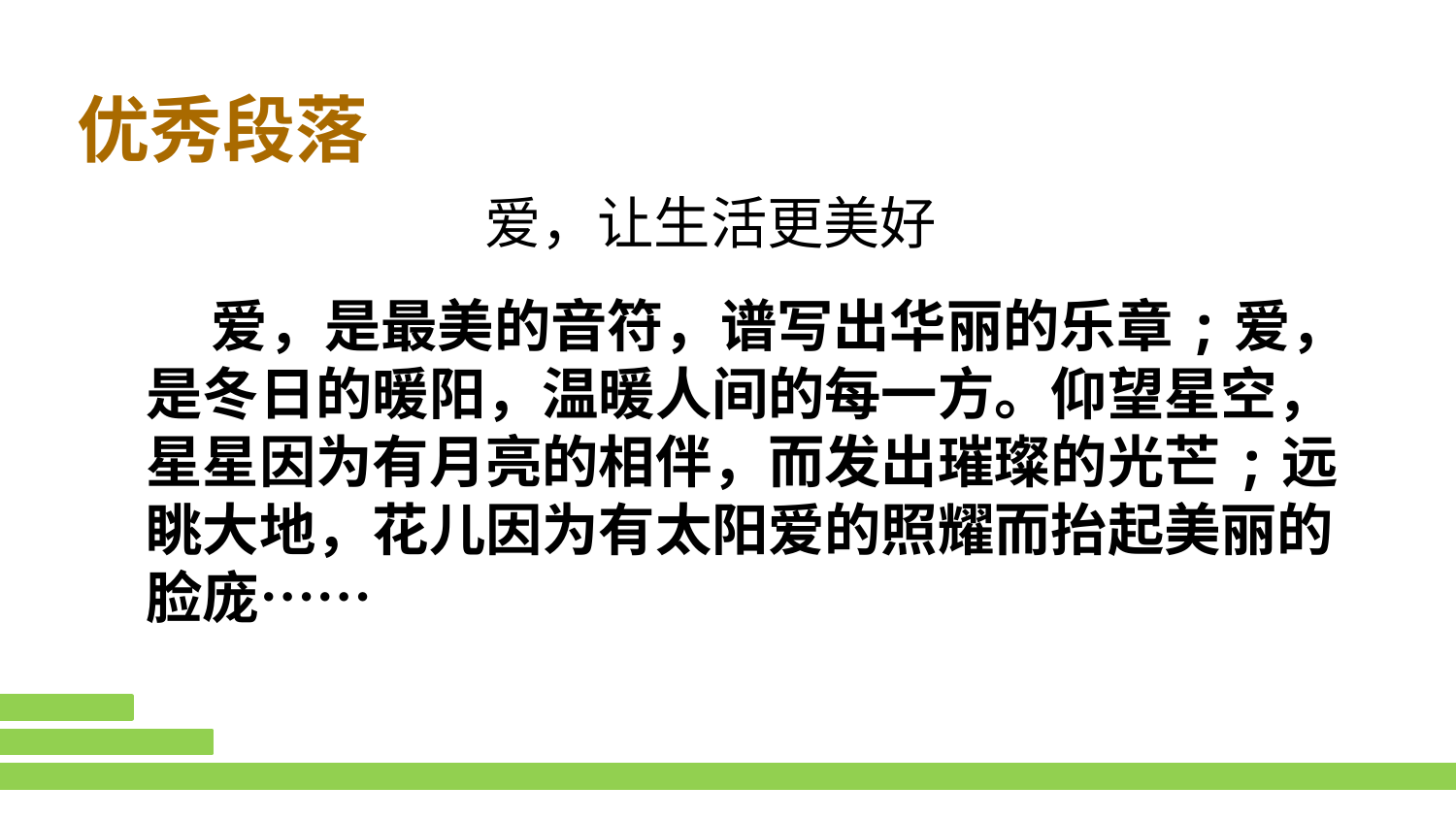

优秀段落
爱，让生活更美好
    爱，是最美的音符，谱写出华丽的乐章;爱，是冬日的暖阳，温暖人间的每一方。仰望星空，星星因为有月亮的相伴，而发出璀璨的光芒;远眺大地，花儿因为有太阳爱的照耀而抬起美丽的脸庞……